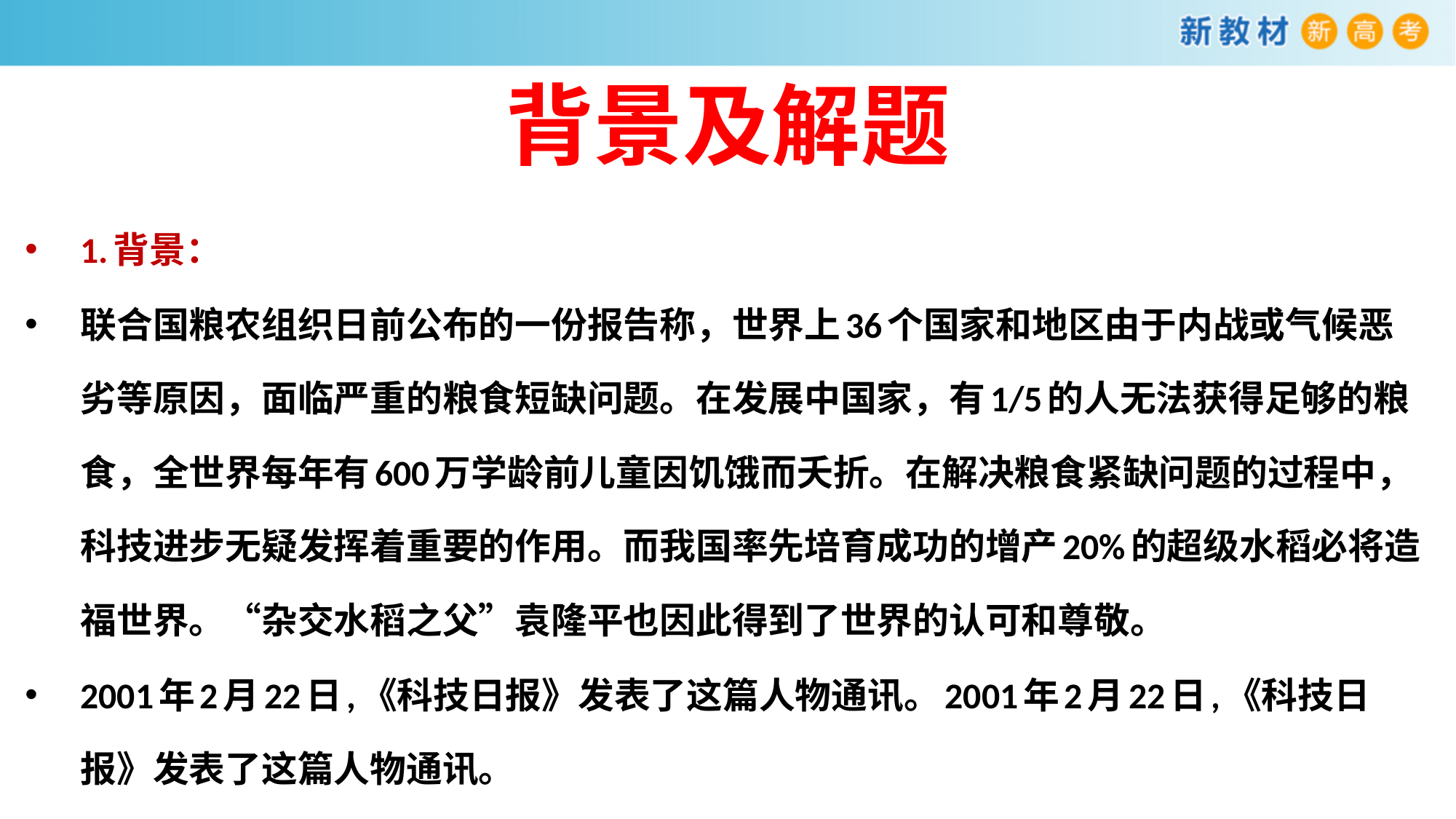

# 背景及解题
1.背景：
联合国粮农组织日前公布的一份报告称，世界上36个国家和地区由于内战或气候恶劣等原因，面临严重的粮食短缺问题。在发展中国家，有1/5的人无法获得足够的粮食，全世界每年有600万学龄前儿童因饥饿而夭折。在解决粮食紧缺问题的过程中，科技进步无疑发挥着重要的作用。而我国率先培育成功的增产20%的超级水稻必将造福世界。“杂交水稻之父”袁隆平也因此得到了世界的认可和尊敬。
2001年2月22日,《科技日报》发表了这篇人物通讯。2001年2月22日,《科技日报》发表了这篇人物通讯。